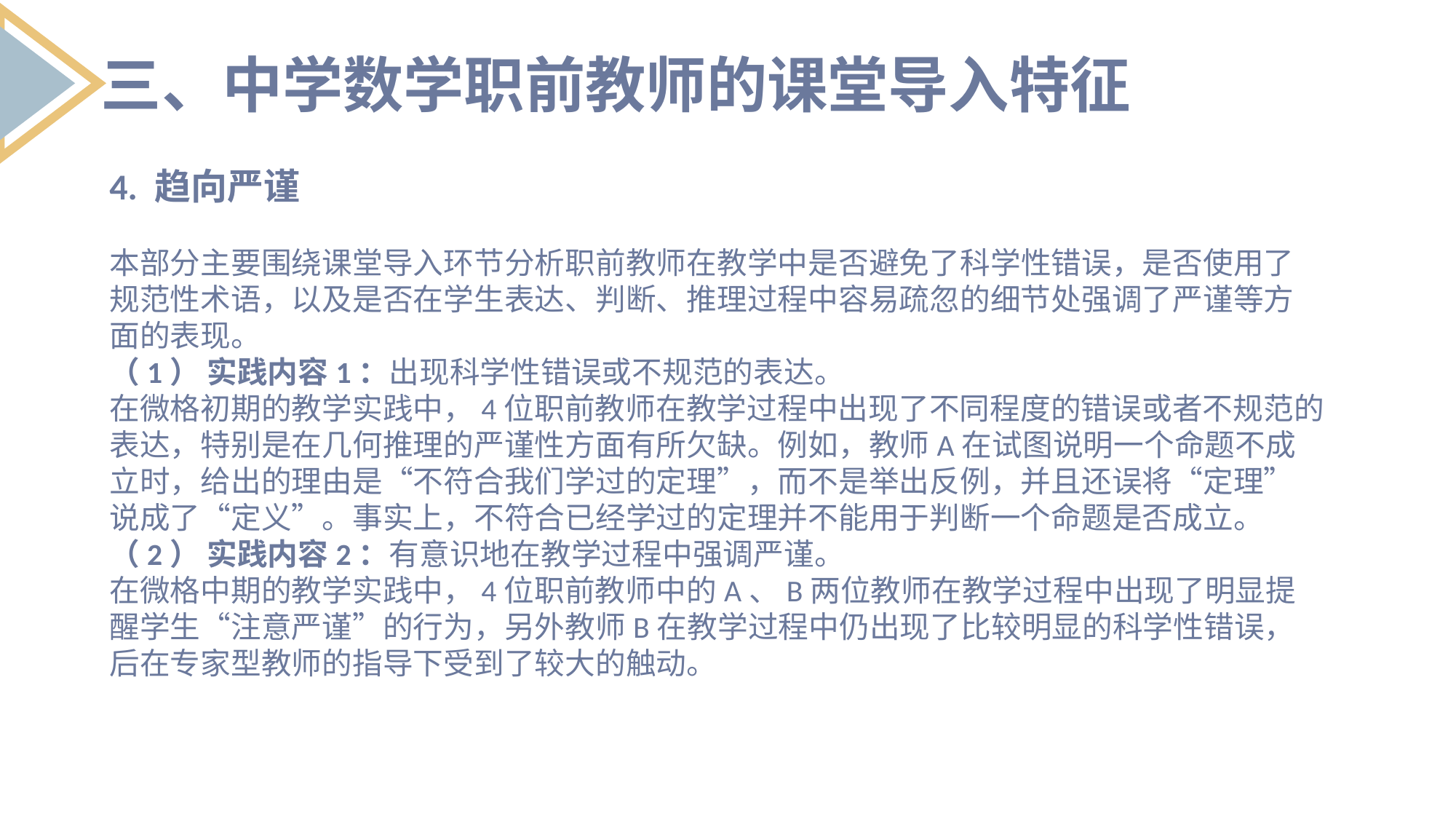

三、中学数学职前教师的课堂导入特征

4. 趋向严谨

本部分主要围绕课堂导入环节分析职前教师在教学中是否避免了科学性错误，是否使用了规范性术语，以及是否在学生表达、判断、推理过程中容易疏忽的细节处强调了严谨等方面的表现。
（1） 实践内容1：出现科学性错误或不规范的表达。
在微格初期的教学实践中，4位职前教师在教学过程中出现了不同程度的错误或者不规范的表达，特别是在几何推理的严谨性方面有所欠缺。例如，教师A在试图说明一个命题不成立时，给出的理由是“不符合我们学过的定理”，而不是举出反例，并且还误将“定理”说成了“定义”。事实上，不符合已经学过的定理并不能用于判断一个命题是否成立。
（2） 实践内容2：有意识地在教学过程中强调严谨。
在微格中期的教学实践中，4位职前教师中的A、B两位教师在教学过程中出现了明显提醒学生“注意严谨”的行为，另外教师B在教学过程中仍出现了比较明显的科学性错误，后在专家型教师的指导下受到了较大的触动。